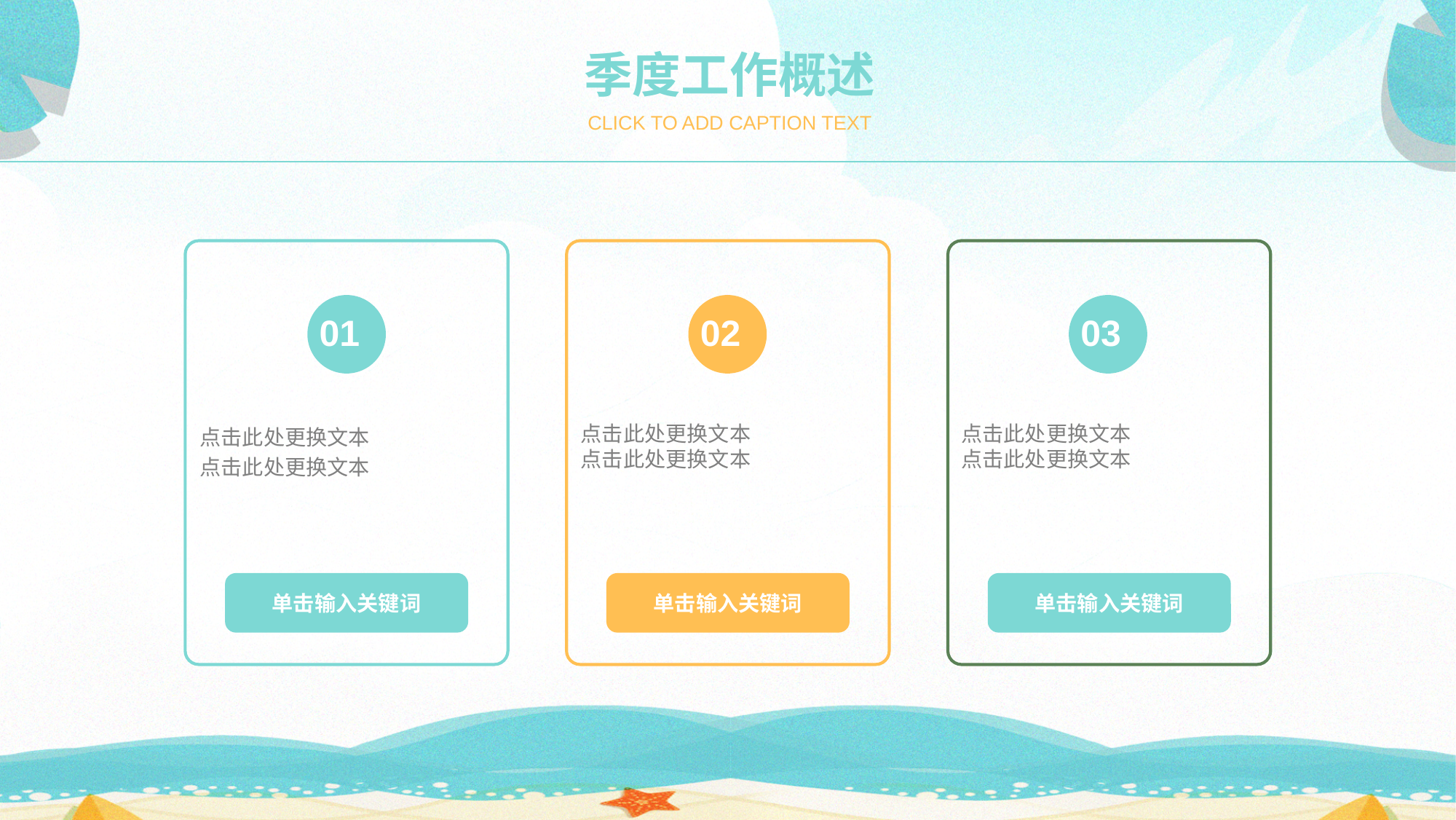

季度工作概述
CLICK TO ADD CAPTION TEXT

01

点击此处更换文本
点击此处更换文本

02

点击此处更换文本
点击此处更换文本

03

点击此处更换文本
点击此处更换文本
单击输入关键词
单击输入关键词
单击输入关键词